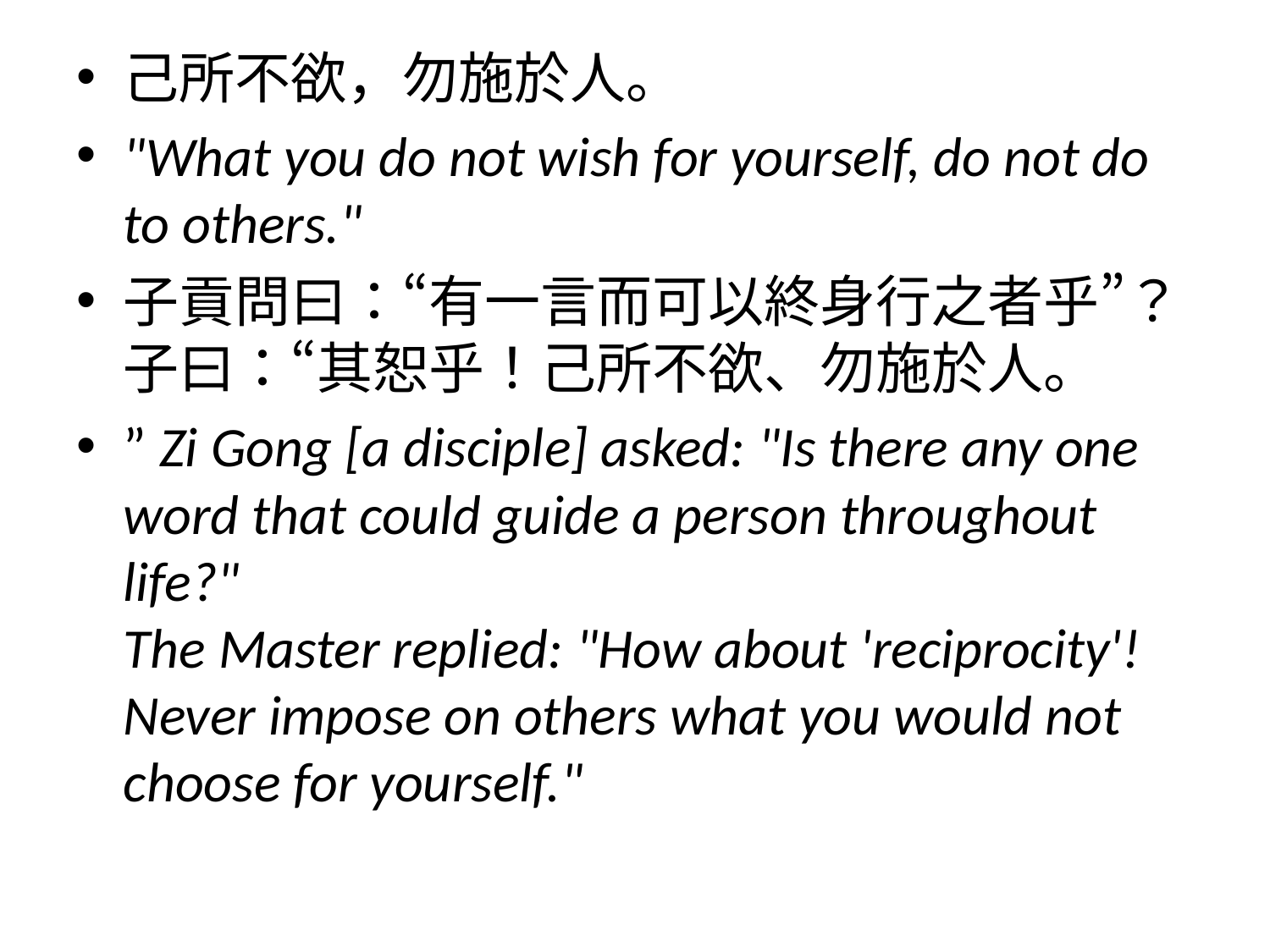

己所不欲，勿施於人。
"What you do not wish for yourself, do not do to others."
子貢問曰：“有一言而可以終身行之者乎”？子曰：“其恕乎！己所不欲、勿施於人。
” Zi Gong [a disciple] asked: "Is there any one word that could guide a person throughout life?"
The Master replied: "How about 'reciprocity'! Never impose on others what you would not choose for yourself."